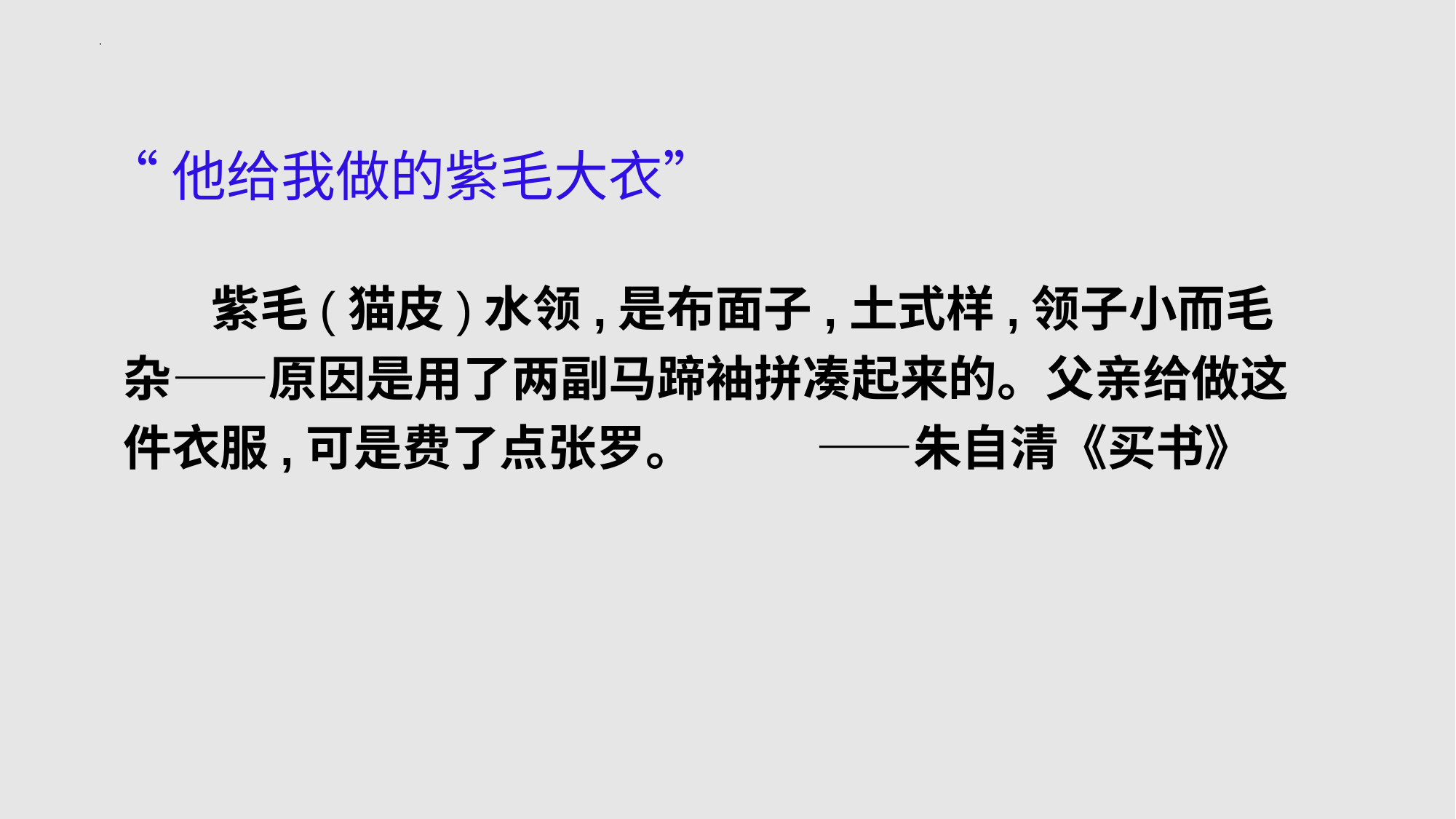

“他给我做的紫毛大衣”
       紫毛(猫皮)水领,是布面子,土式样,领子小而毛杂——原因是用了两副马蹄袖拼凑起来的。父亲给做这件衣服,可是费了点张罗。           ——朱自清《买书》